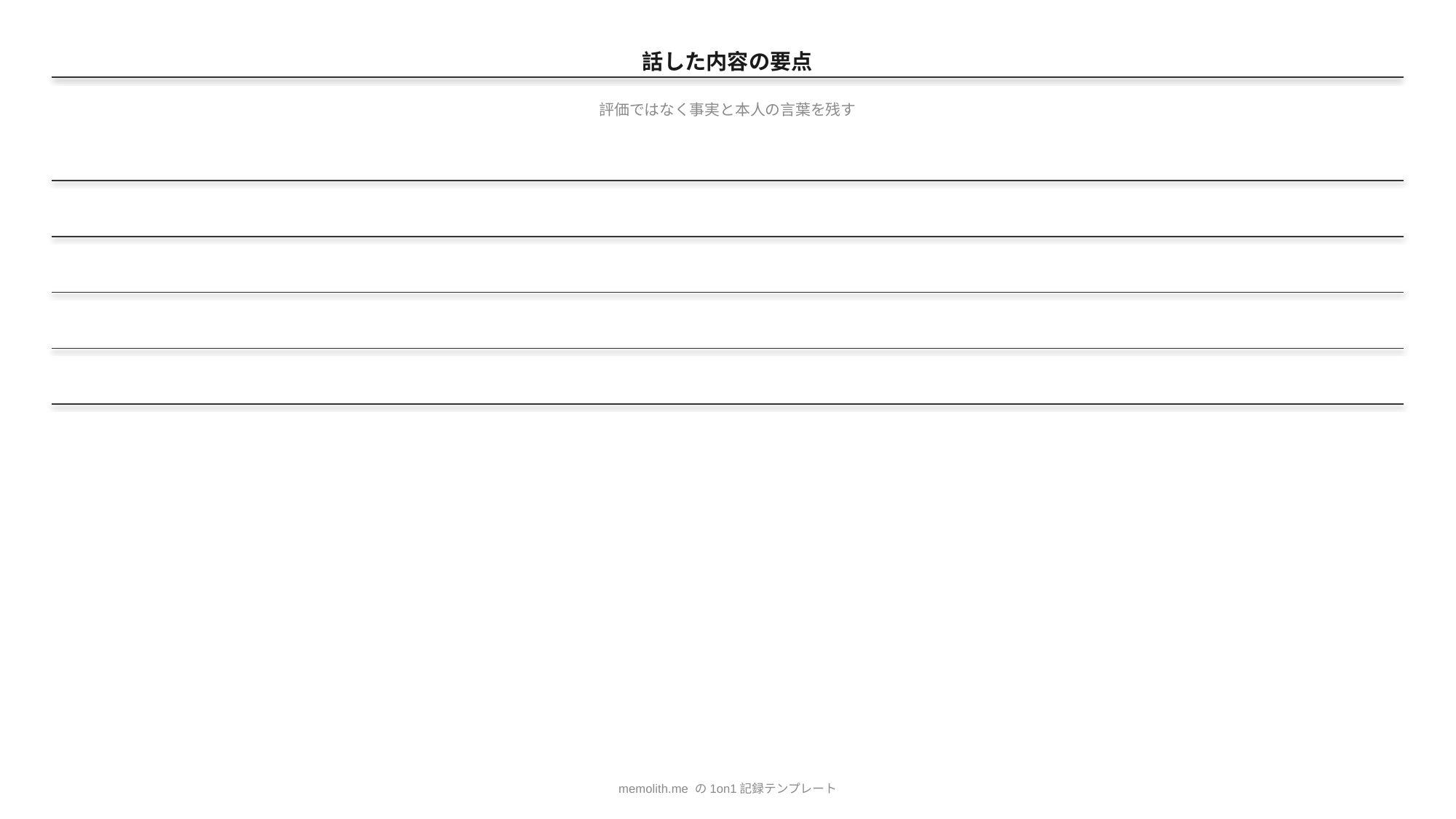

話した内容の要点
評価ではなく事実と本人の言葉を残す

memolith.me の1on1記録テンプレート